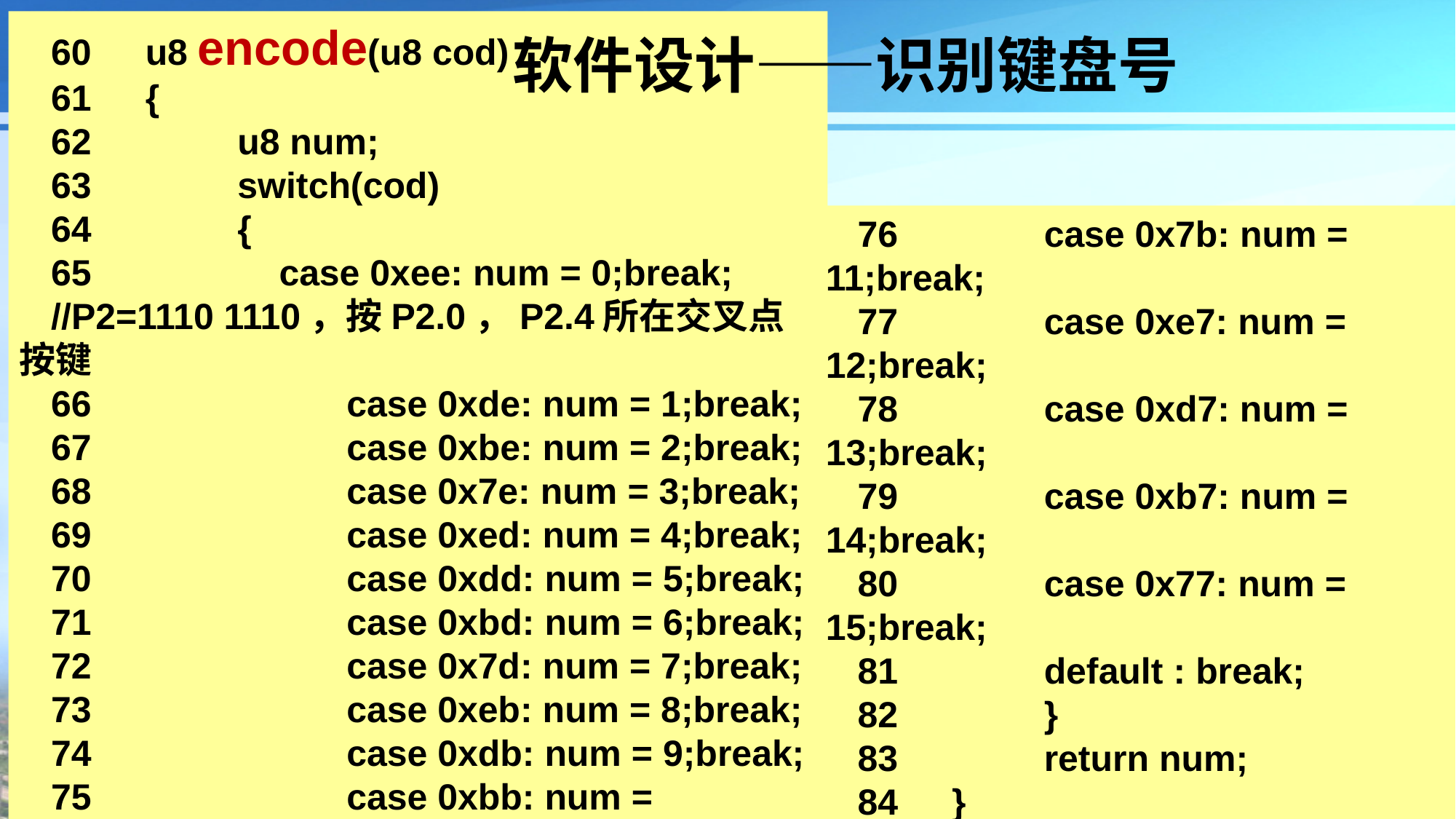

软件设计——识别键盘号
60　u8 encode(u8 cod)
61　{
62　	u8 num;
63　	switch(cod)
64　	{
65　	    case 0xee: num = 0;break;
//P2=1110 1110，按P2.0，P2.4所在交叉点按键
66　		case 0xde: num = 1;break;
67　		case 0xbe: num = 2;break;
68　		case 0x7e: num = 3;break;
69　		case 0xed: num = 4;break;
70　		case 0xdd: num = 5;break;
71　		case 0xbd: num = 6;break;
72　		case 0x7d: num = 7;break;
73　		case 0xeb: num = 8;break;
74　		case 0xdb: num = 9;break;
75　		case 0xbb: num = 10;break;

76　	case 0x7b: num = 11;break;
77　	case 0xe7: num = 12;break;
78　	case 0xd7: num = 13;break;
79　	case 0xb7: num = 14;break;
80　	case 0x77: num = 15;break;
81　	default : break;
82　	}
83　	return num;
84　}
20/57